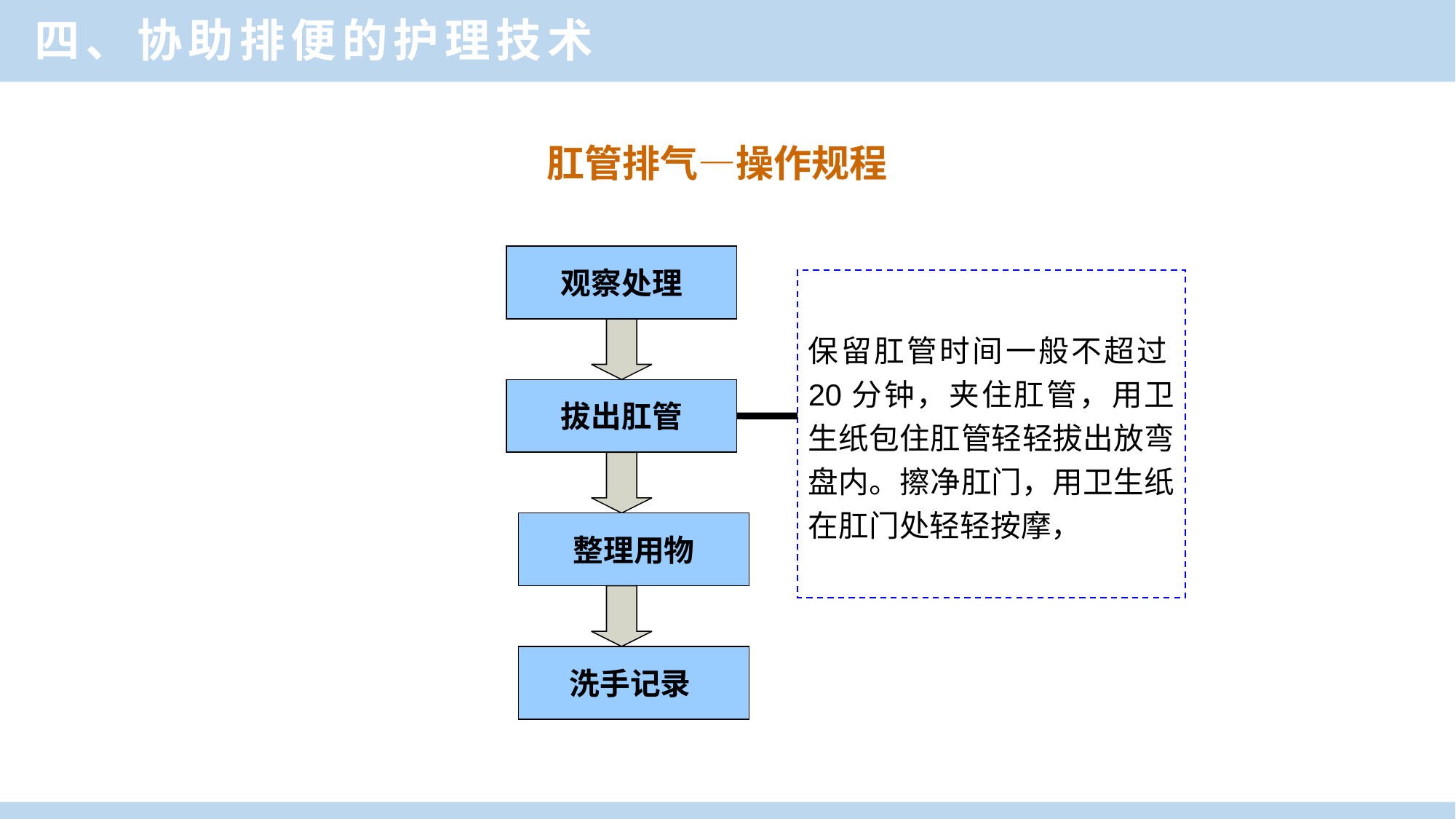

四、协助排便的护理技术
肛管排气—操作规程
观察处理

拔出肛管

保留肛管时间一般不超过20分钟，夹住肛管，用卫生纸包住肛管轻轻拔出放弯盘内。擦净肛门，用卫生纸在肛门处轻轻按摩，

整理用物

洗手记录